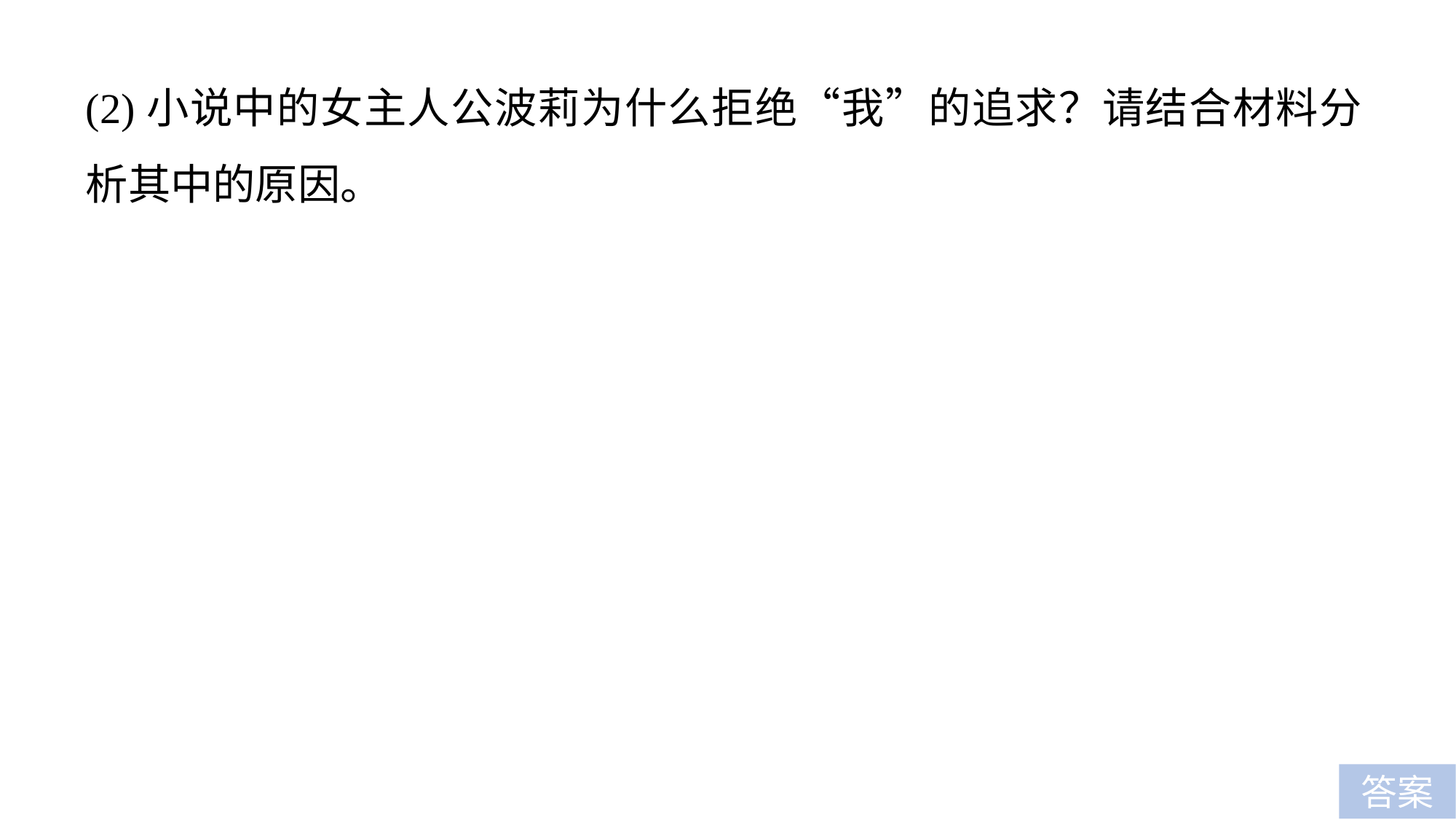

(2)小说中的女主人公波莉为什么拒绝“我”的追求？请结合材料分析其中的原因。
答案